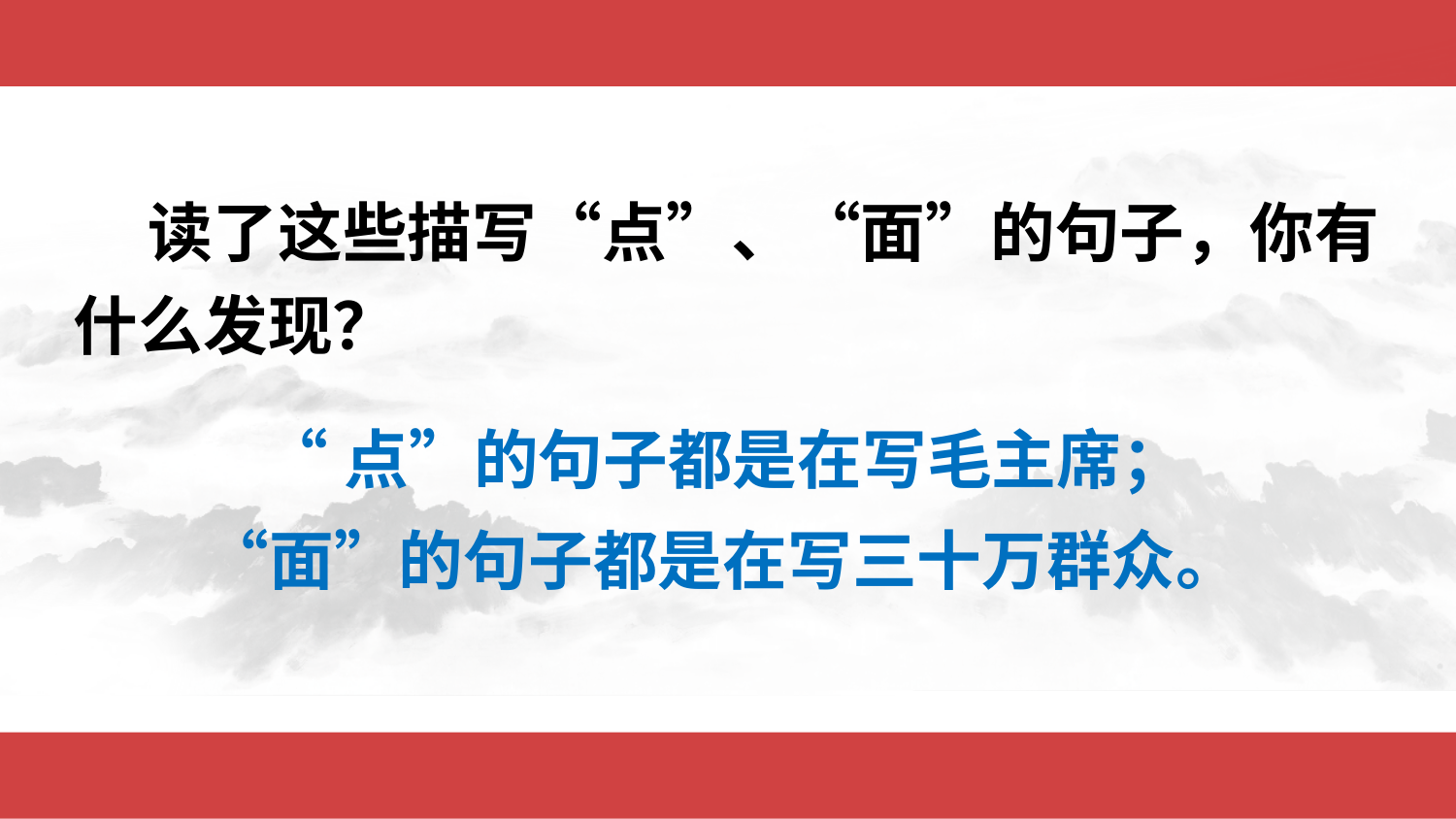

读了这些描写“点”、“面”的句子，你有什么发现？
    “点”的句子都是在写毛主席；“面”的句子都是在写三十万群众。